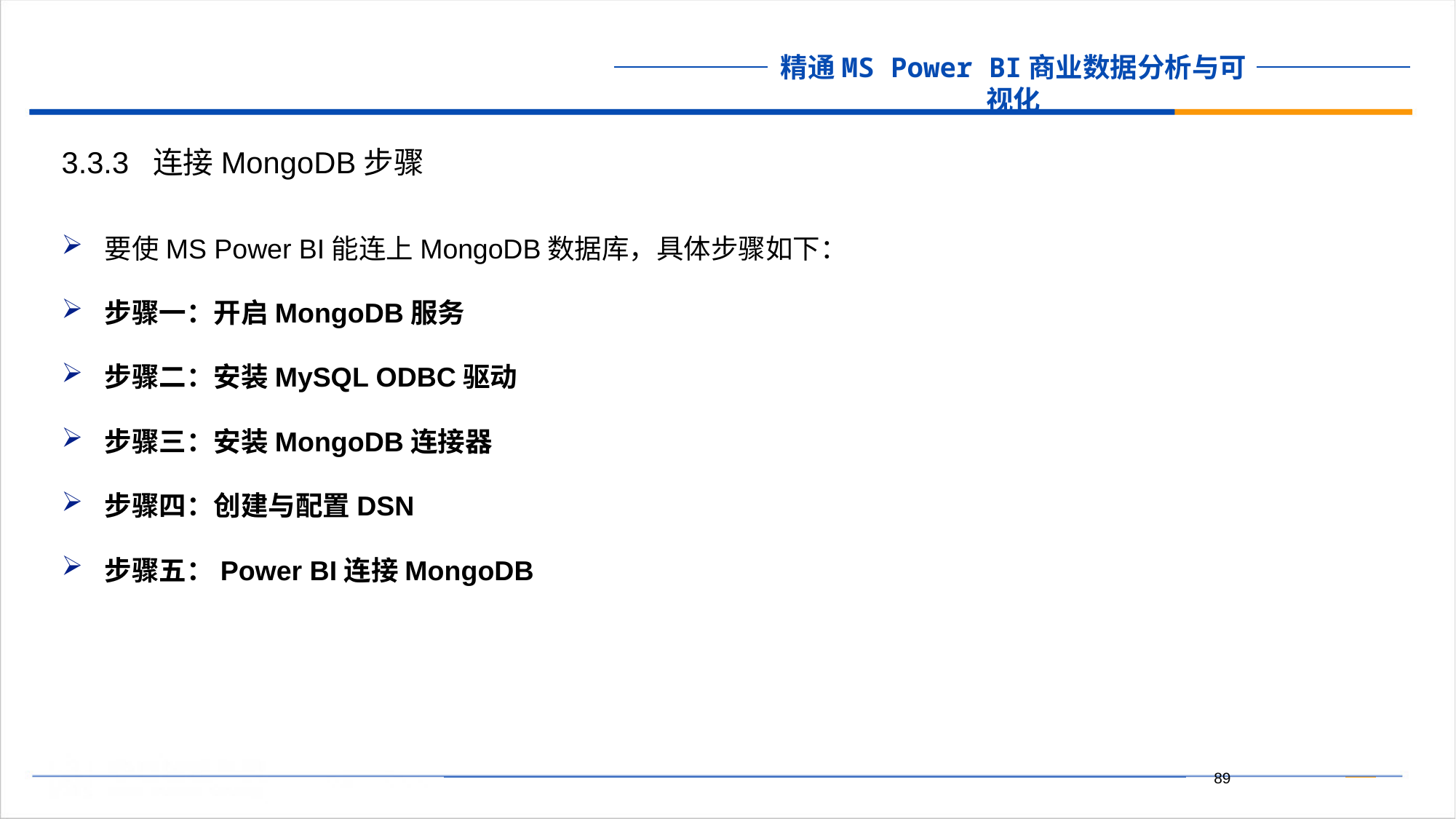

3.3.3  连接MongoDB步骤
要使MS Power BI能连上MongoDB数据库，具体步骤如下：
步骤一：开启MongoDB服务
步骤二：安装MySQL ODBC驱动
步骤三：安装MongoDB连接器
步骤四：创建与配置DSN
步骤五：Power BI连接MongoDB